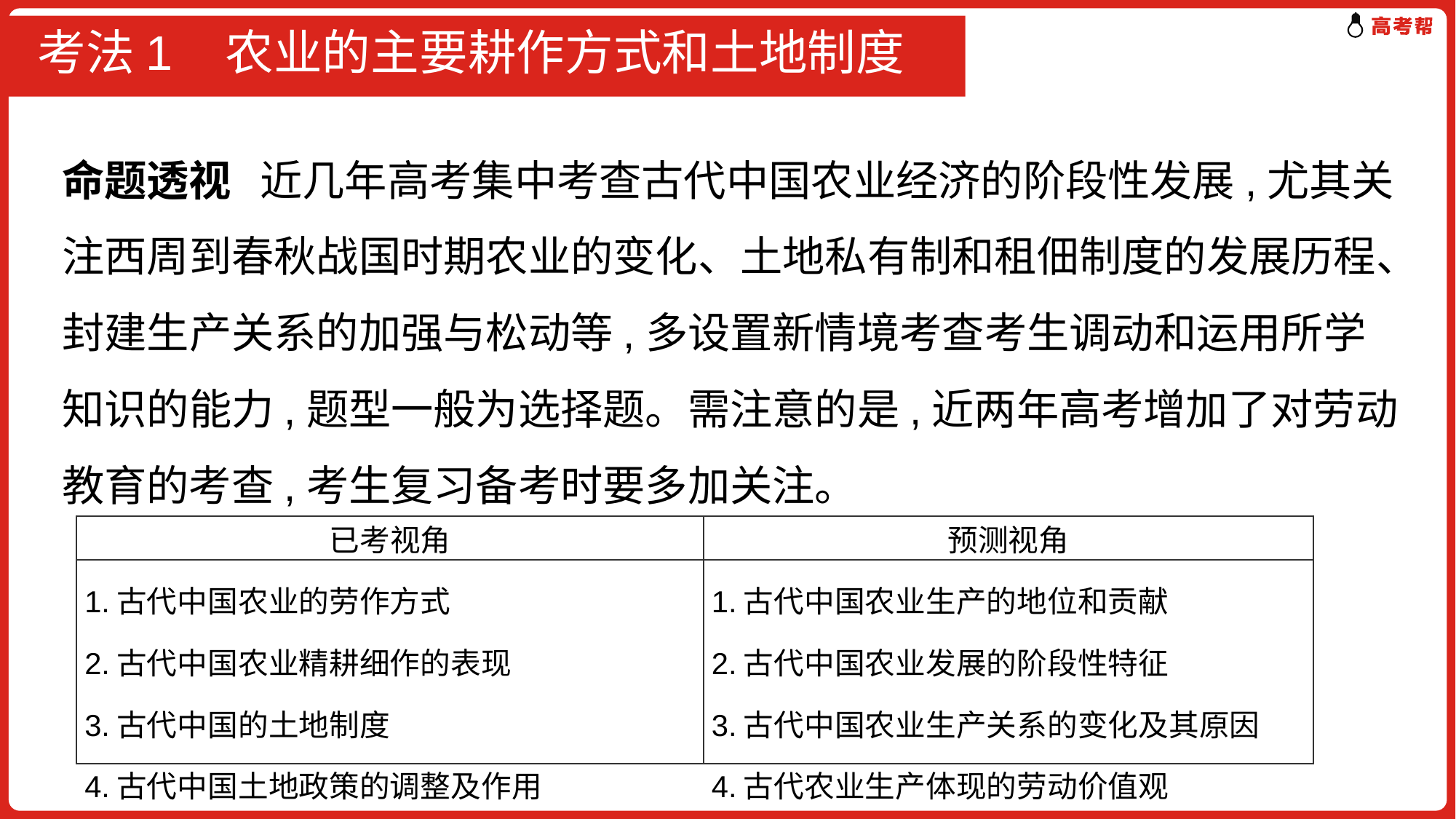

# 考法1   农业的主要耕作方式和土地制度
命题透视   近几年高考集中考查古代中国农业经济的阶段性发展,尤其关注西周到春秋战国时期农业的变化、土地私有制和租佃制度的发展历程、封建生产关系的加强与松动等,多设置新情境考查考生调动和运用所学知识的能力,题型一般为选择题。需注意的是,近两年高考增加了对劳动教育的考查,考生复习备考时要多加关注。
| 已考视角 | 预测视角 |
| --- | --- |
| 1.古代中国农业的劳作方式 2.古代中国农业精耕细作的表现 3.古代中国的土地制度 4.古代中国土地政策的调整及作用 | 1.古代中国农业生产的地位和贡献 2.古代中国农业发展的阶段性特征 3.古代中国农业生产关系的变化及其原因 4.古代农业生产体现的劳动价值观 |